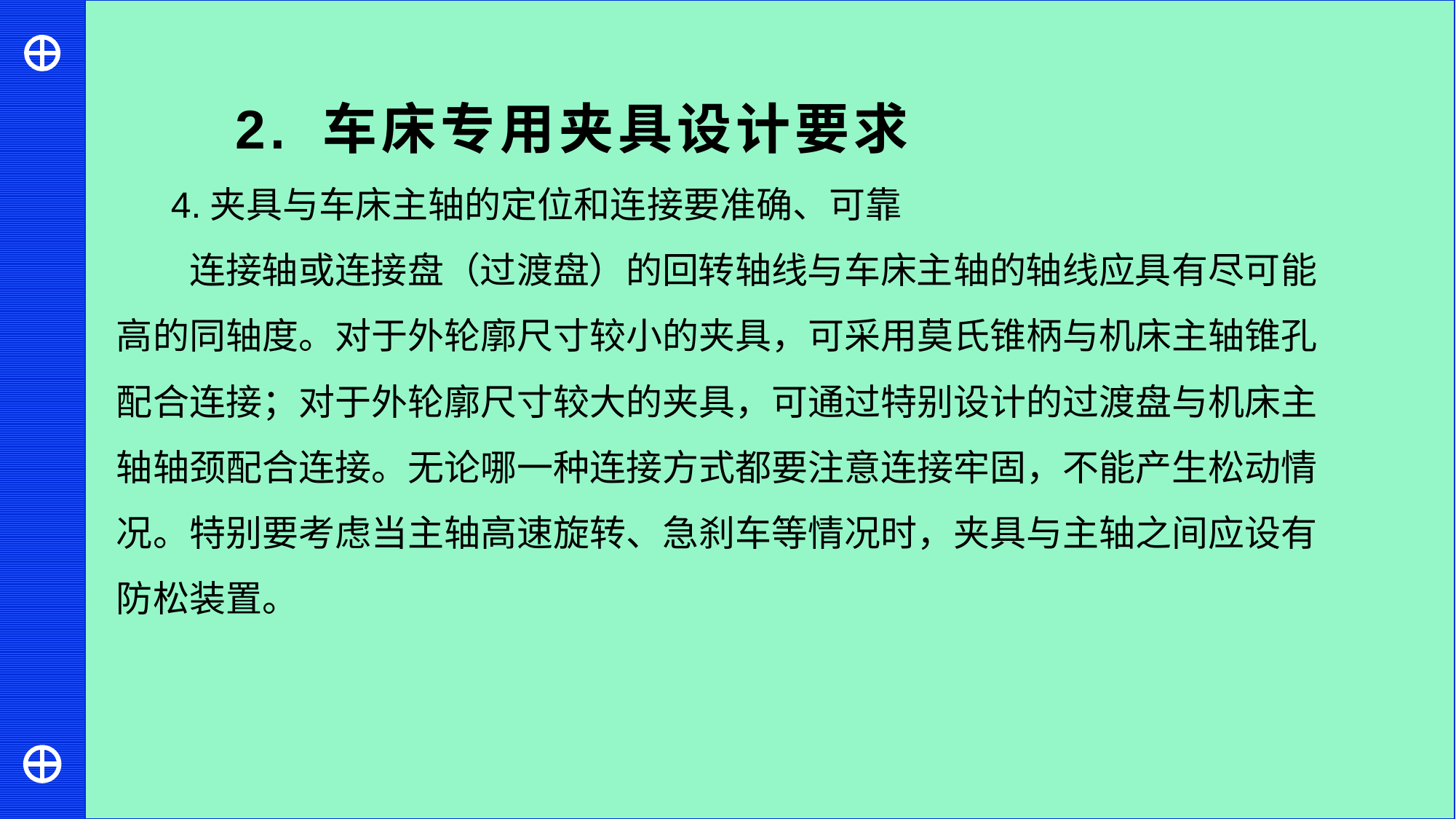

2. 车床专用夹具设计要求
4.夹具与车床主轴的定位和连接要准确、可靠
连接轴或连接盘（过渡盘）的回转轴线与车床主轴的轴线应具有尽可能高的同轴度。对于外轮廓尺寸较小的夹具，可采用莫氏锥柄与机床主轴锥孔配合连接；对于外轮廓尺寸较大的夹具，可通过特别设计的过渡盘与机床主轴轴颈配合连接。无论哪一种连接方式都要注意连接牢固，不能产生松动情况。特别要考虑当主轴高速旋转、急刹车等情况时，夹具与主轴之间应设有防松装置。